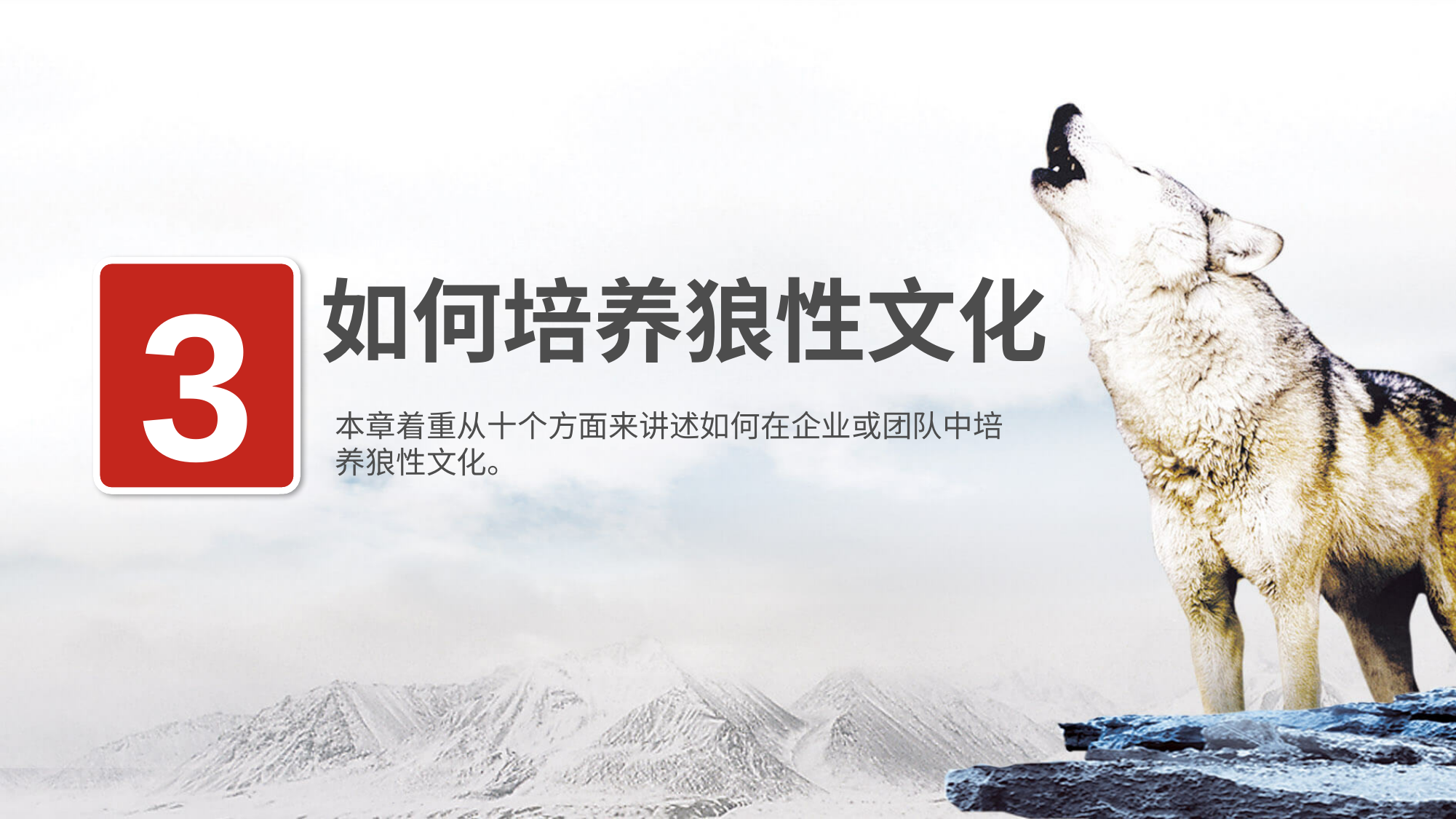

3
如何培养狼性文化

本章着重从十个方面来讲述如何在企业或团队中培养狼性文化。